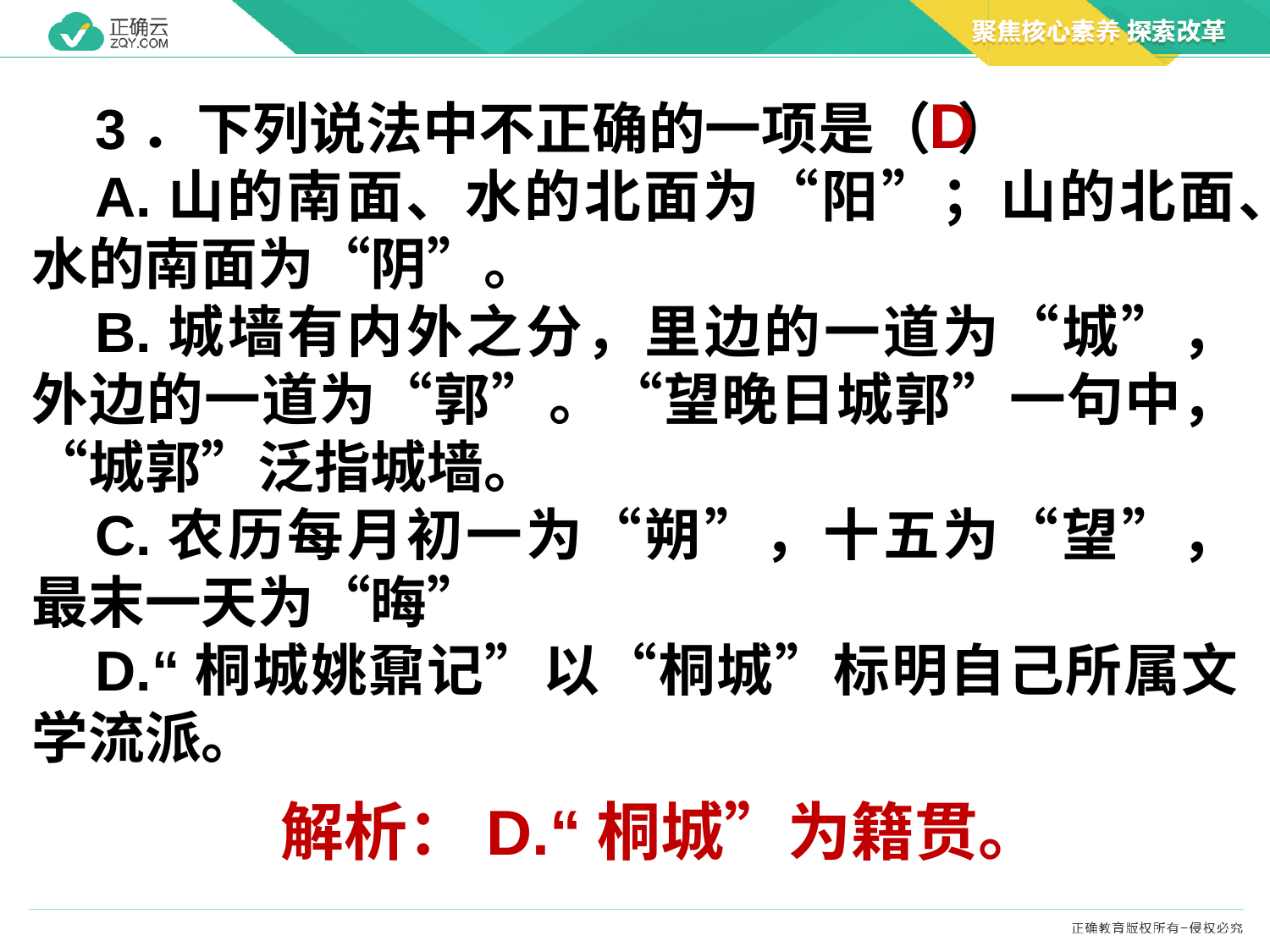

D
3．下列说法中不正确的一项是（  ）
A.山的南面、水的北面为“阳”；山的北面、水的南面为“阴”。
B.城墙有内外之分，里边的一道为“城”，外边的一道为“郭”。“望晚日城郭”一句中，“城郭”泛指城墙。
C.农历每月初一为“朔”，十五为“望”，最末一天为“晦”
D.“桐城姚鼐记”以“桐城”标明自己所属文学流派。
解析：D.“桐城”为籍贯。